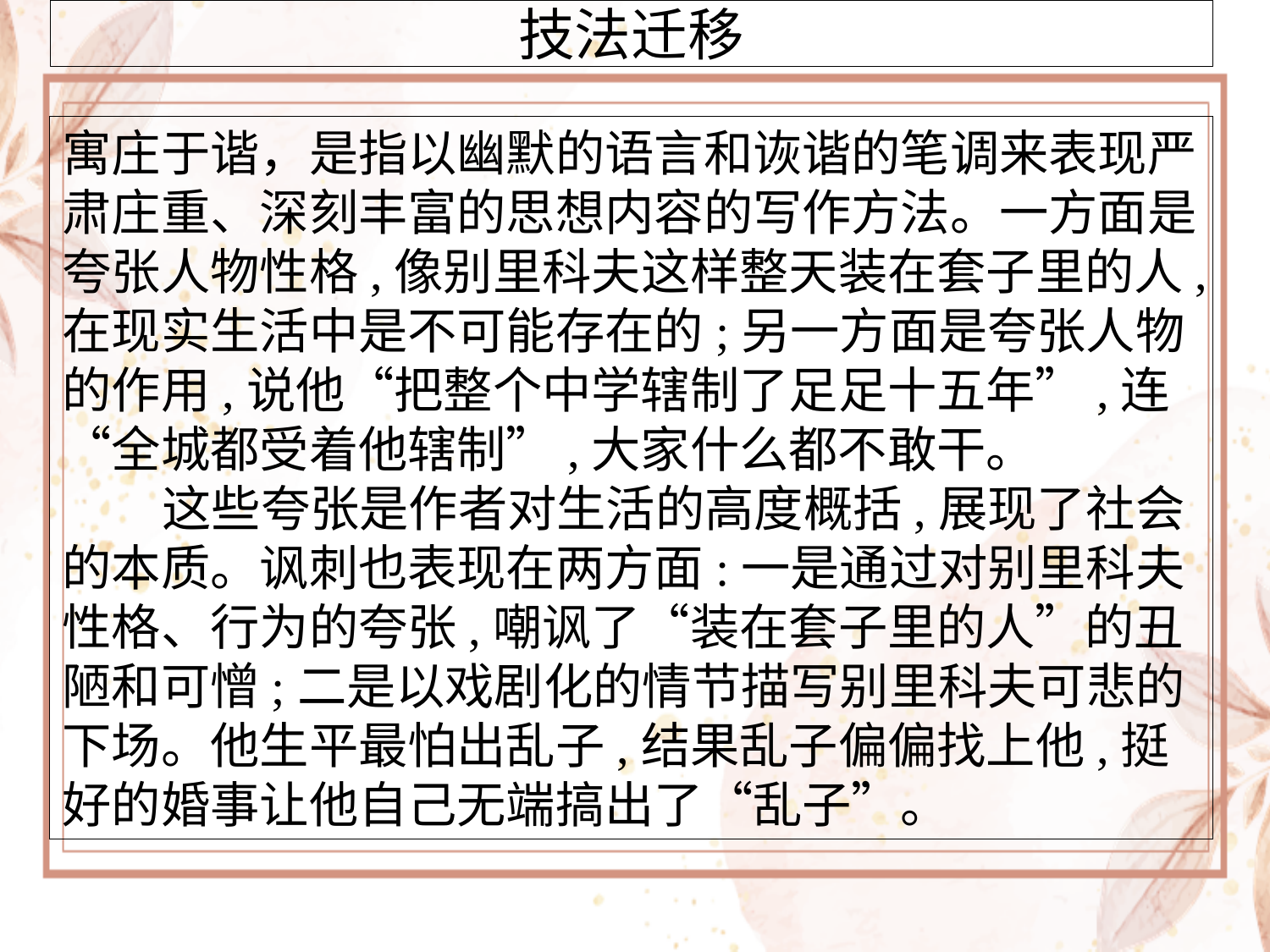

技法迁移
寓庄于谐，是指以幽默的语言和诙谐的笔调来表现严肃庄重、深刻丰富的思想内容的写作方法。一方面是夸张人物性格,像别里科夫这样整天装在套子里的人,在现实生活中是不可能存在的;另一方面是夸张人物的作用,说他“把整个中学辖制了足足十五年”,连“全城都受着他辖制”,大家什么都不敢干。
        这些夸张是作者对生活的高度概括,展现了社会的本质。讽刺也表现在两方面:一是通过对别里科夫性格、行为的夸张,嘲讽了“装在套子里的人”的丑陋和可憎;二是以戏剧化的情节描写别里科夫可悲的下场。他生平最怕出乱子,结果乱子偏偏找上他,挺好的婚事让他自己无端搞出了“乱子”。